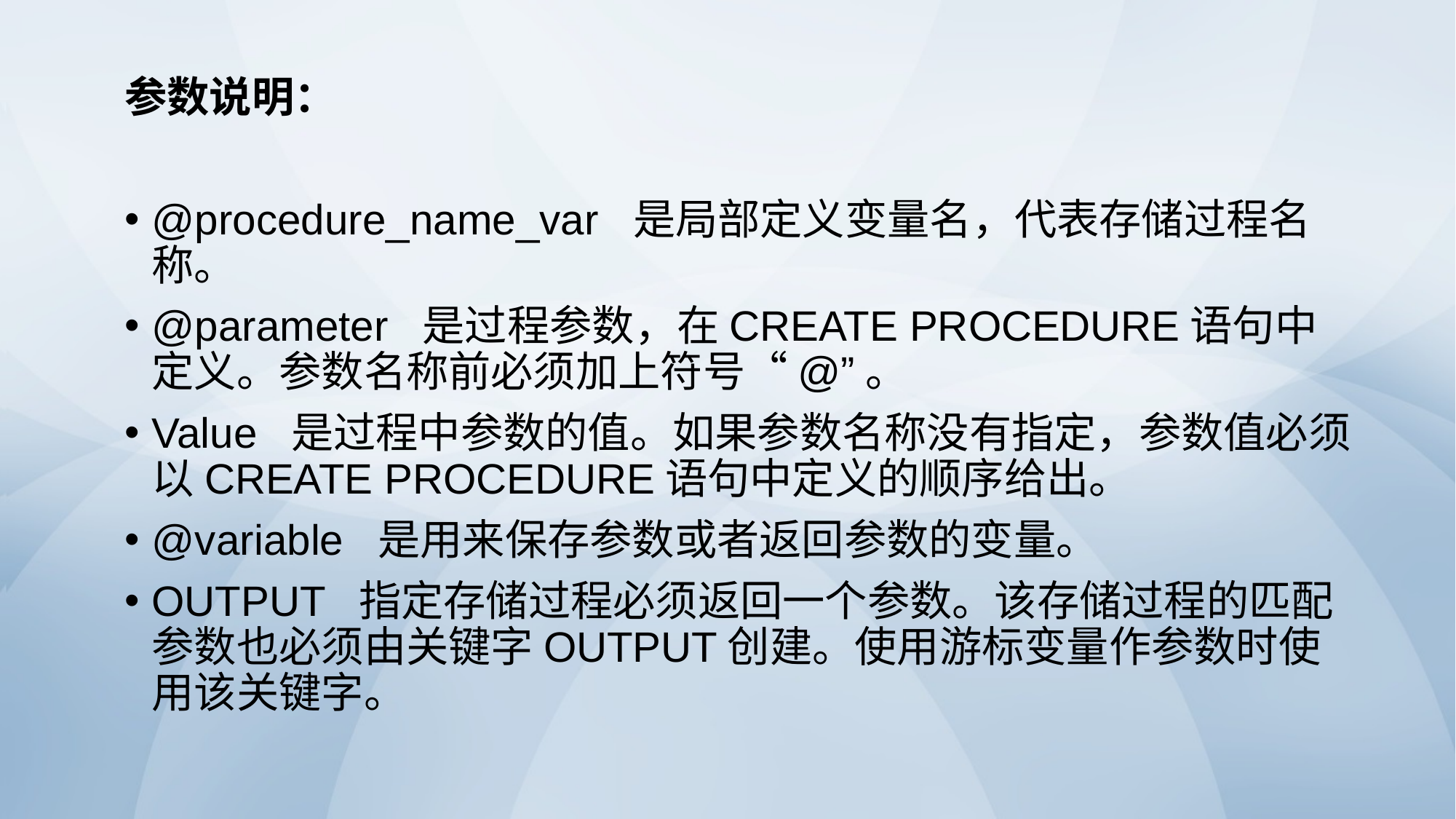

参数说明：

@procedure_name_var  是局部定义变量名，代表存储过程名称。
@parameter  是过程参数，在CREATE PROCEDURE语句中定义。参数名称前必须加上符号“@”。
Value  是过程中参数的值。如果参数名称没有指定，参数值必须以CREATE PROCEDURE语句中定义的顺序给出。
@variable  是用来保存参数或者返回参数的变量。
OUTPUT  指定存储过程必须返回一个参数。该存储过程的匹配参数也必须由关键字OUTPUT创建。使用游标变量作参数时使用该关键字。